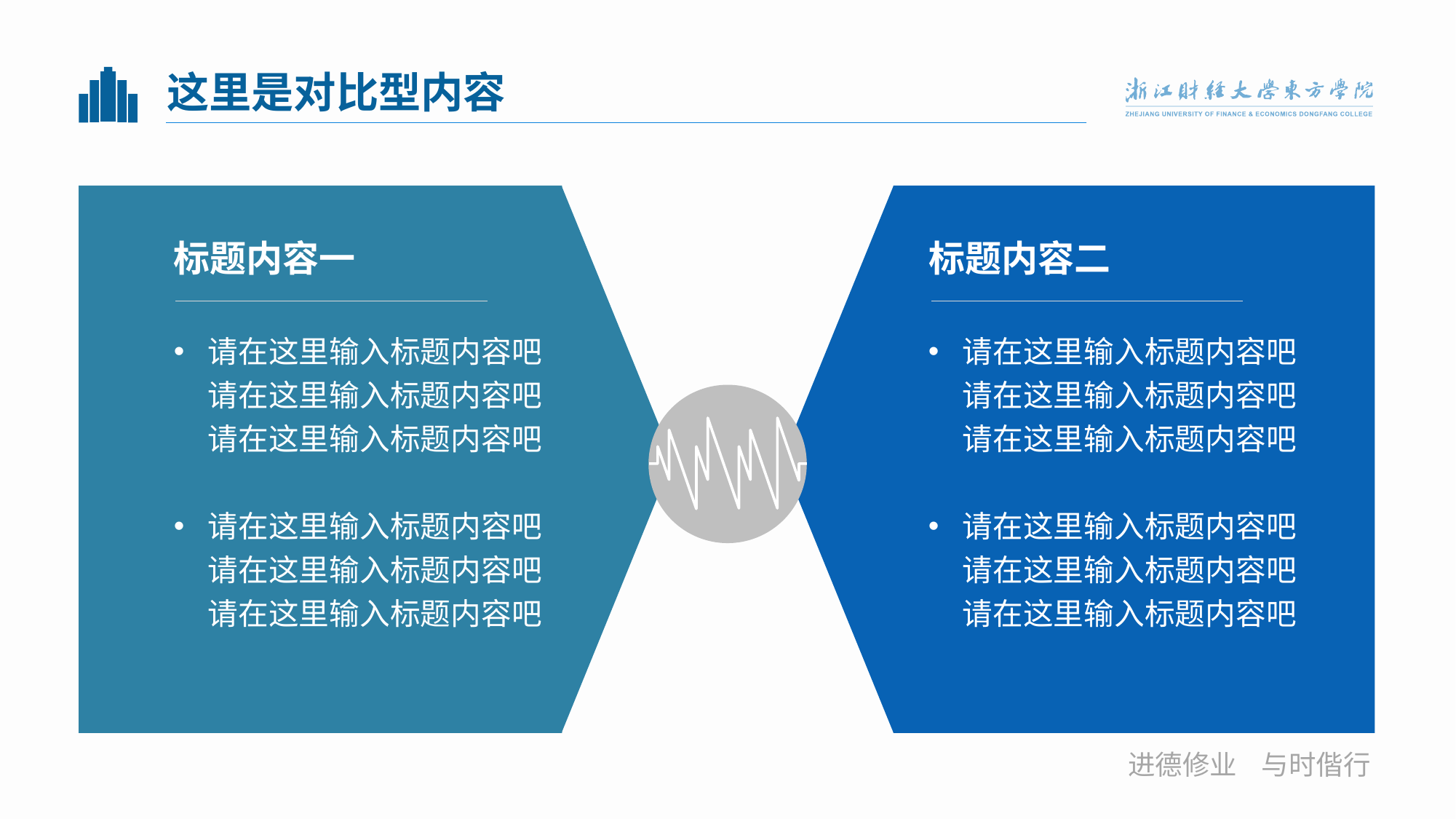

# 这里是对比型内容

标题内容一
标题内容二
请在这里输入标题内容吧请在这里输入标题内容吧请在这里输入标题内容吧

请在这里输入标题内容吧请在这里输入标题内容吧请在这里输入标题内容吧
请在这里输入标题内容吧请在这里输入标题内容吧请在这里输入标题内容吧

请在这里输入标题内容吧请在这里输入标题内容吧请在这里输入标题内容吧